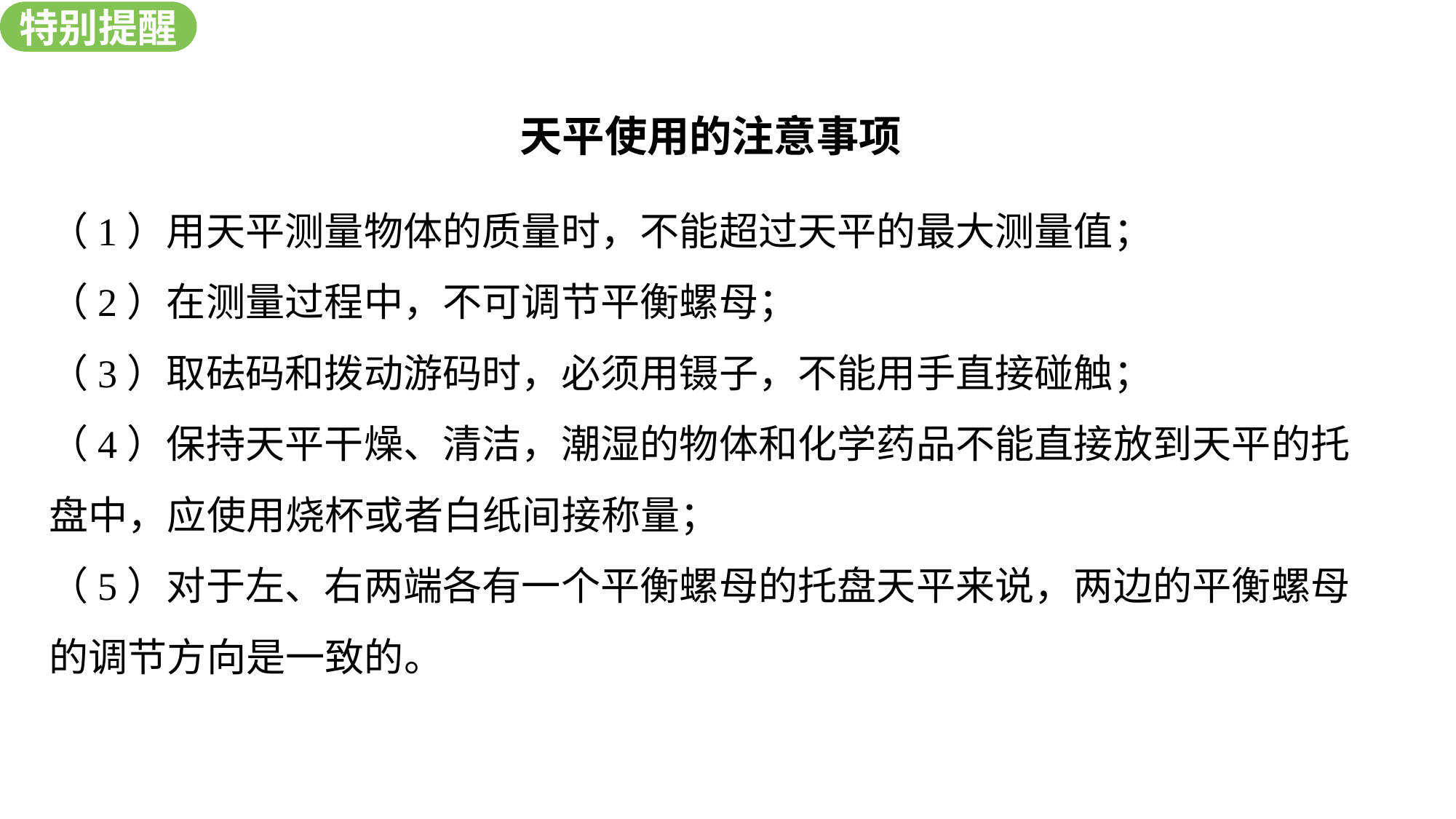

特别提醒
新知探究
天平使用的注意事项
（1）用天平测量物体的质量时，不能超过天平的最大测量值；
（2）在测量过程中，不可调节平衡螺母；
（3）取砝码和拨动游码时，必须用镊子，不能用手直接碰触；
（4）保持天平干燥、清洁，潮湿的物体和化学药品不能直接放到天平的托盘中，应使用烧杯或者白纸间接称量；
（5）对于左、右两端各有一个平衡螺母的托盘天平来说，两边的平衡螺母的调节方向是一致的。